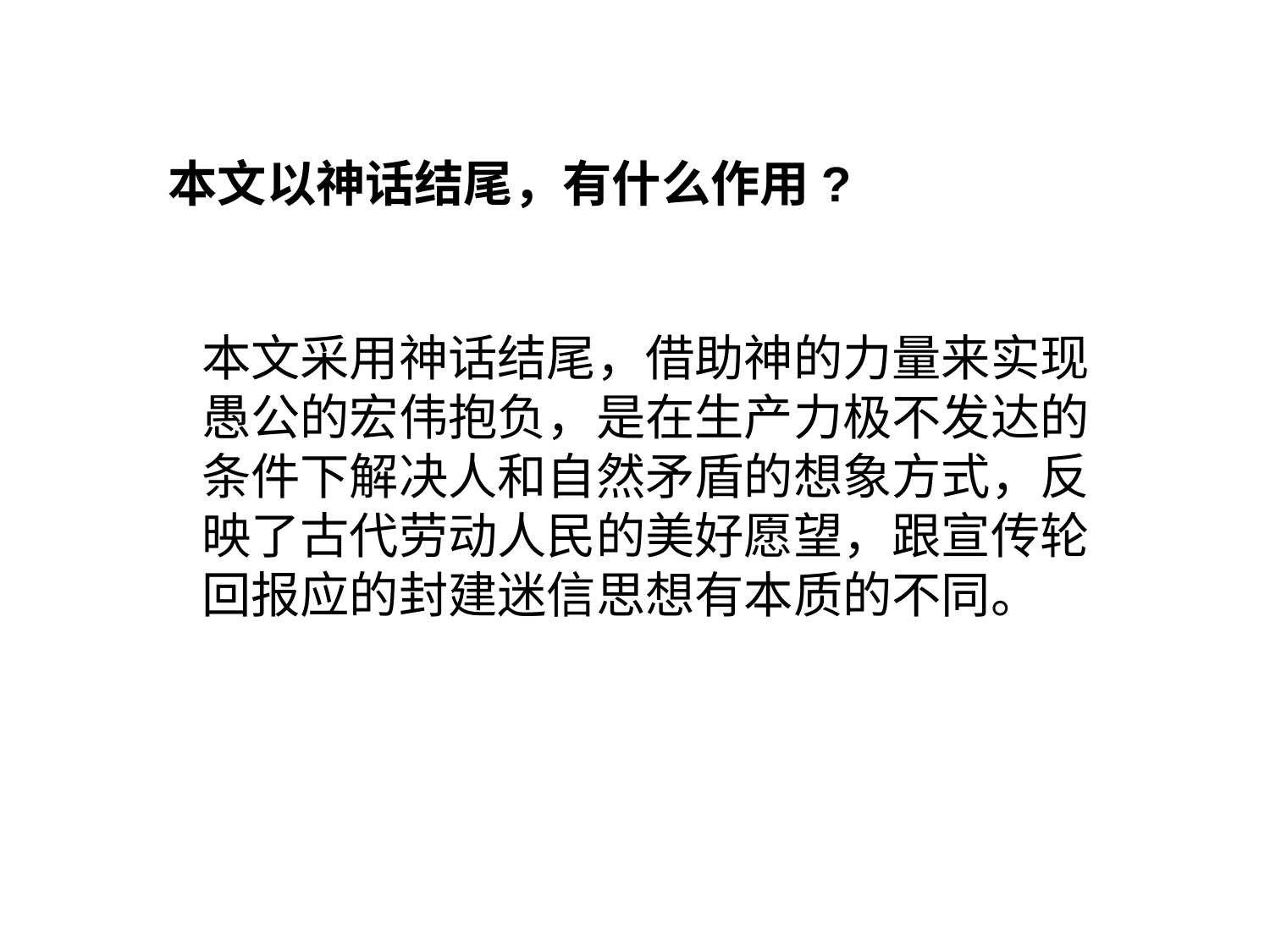

本文以神话结尾，有什么作用?
本文采用神话结尾，借助神的力量来实现愚公的宏伟抱负，是在生产力极不发达的条件下解决人和自然矛盾的想象方式，反映了古代劳动人民的美好愿望，跟宣传轮回报应的封建迷信思想有本质的不同。